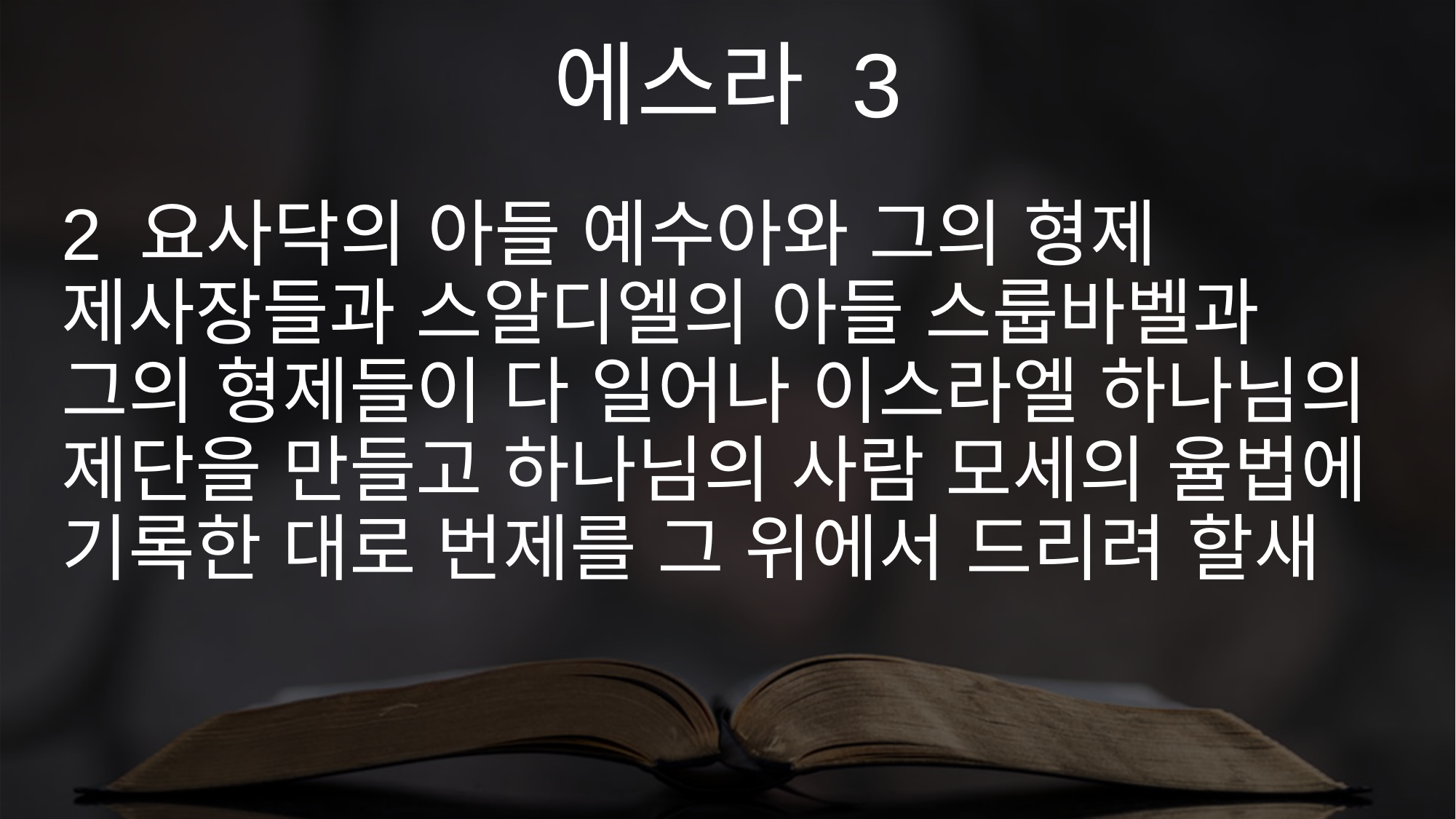

에스라 3
2 요사닥의 아들 예수아와 그의 형제 제사장들과 스알디엘의 아들 스룹바벨과 그의 형제들이 다 일어나 이스라엘 하나님의 제단을 만들고 하나님의 사람 모세의 율법에 기록한 대로 번제를 그 위에서 드리려 할새